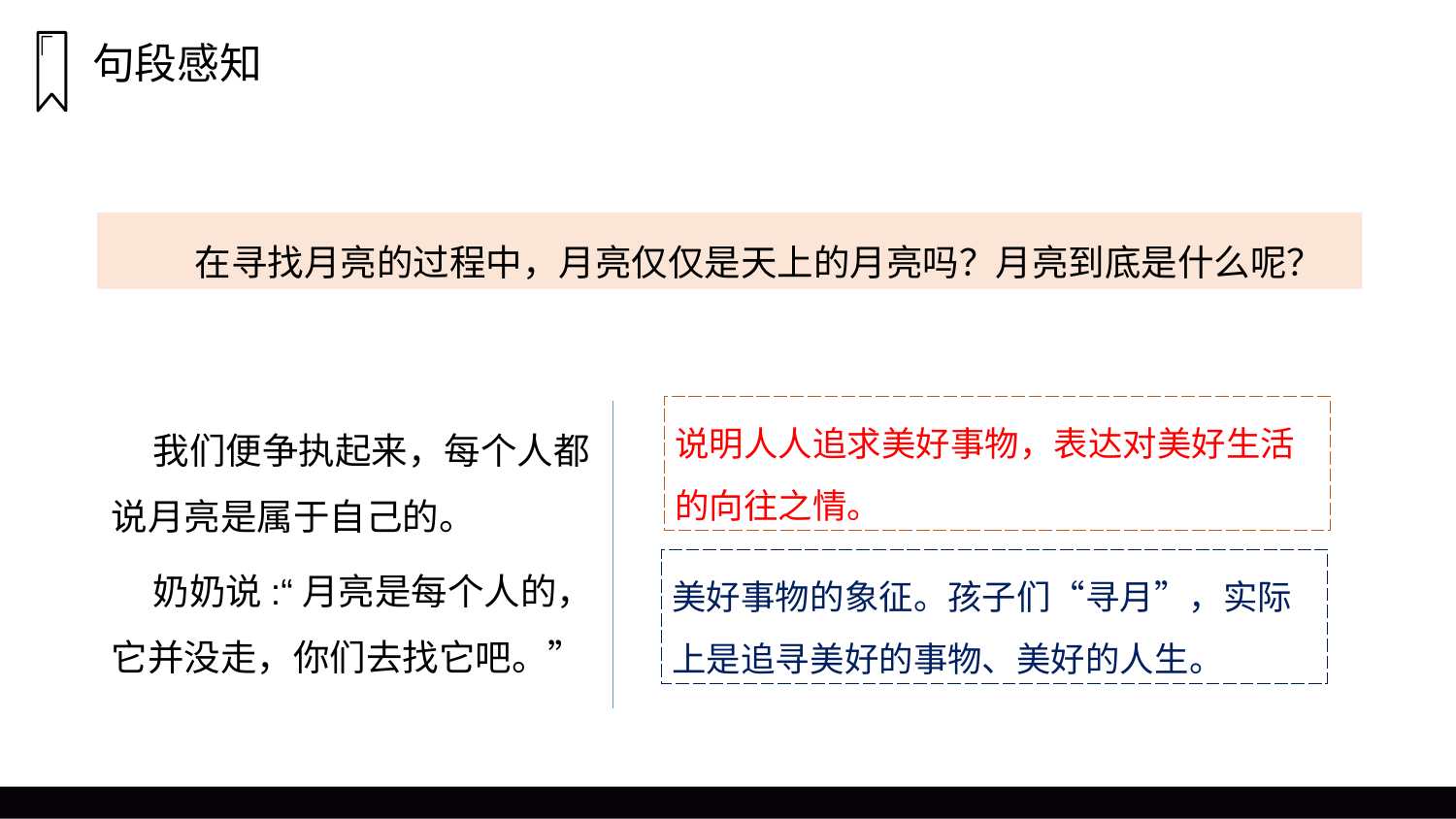

句段感知
      在寻找月亮的过程中，月亮仅仅是天上的月亮吗？月亮到底是什么呢？
说明人人追求美好事物，表达对美好生活的向往之情。
    我们便争执起来，每个人都说月亮是属于自己的。
    奶奶说:“月亮是每个人的，它并没走，你们去找它吧。”
美好事物的象征。孩子们“寻月”，实际上是追寻美好的事物、美好的人生。